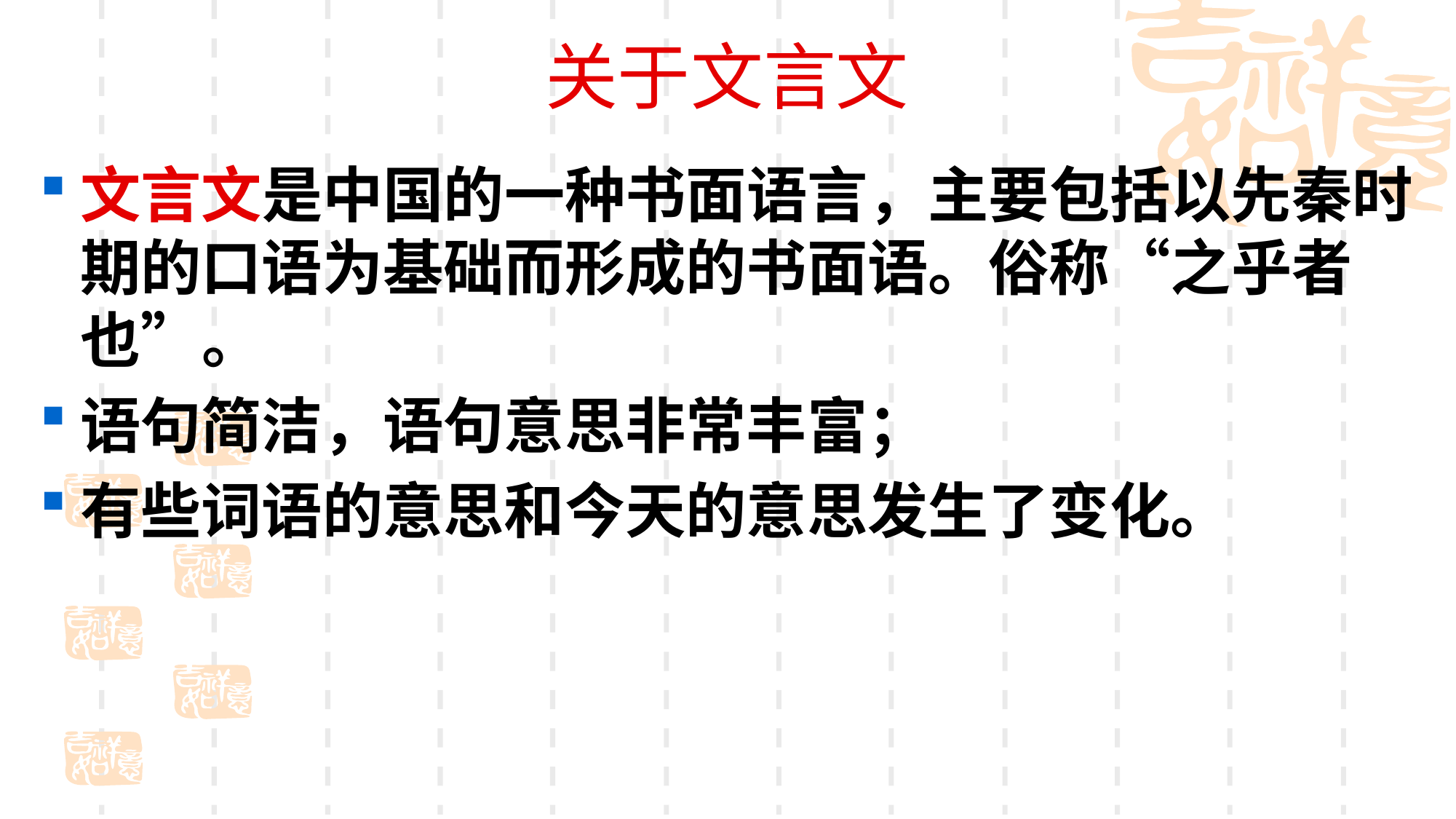

# 关于文言文
文言文是中国的一种书面语言，主要包括以先秦时期的口语为基础而形成的书面语。俗称“之乎者也”。
语句简洁，语句意思非常丰富；
有些词语的意思和今天的意思发生了变化。